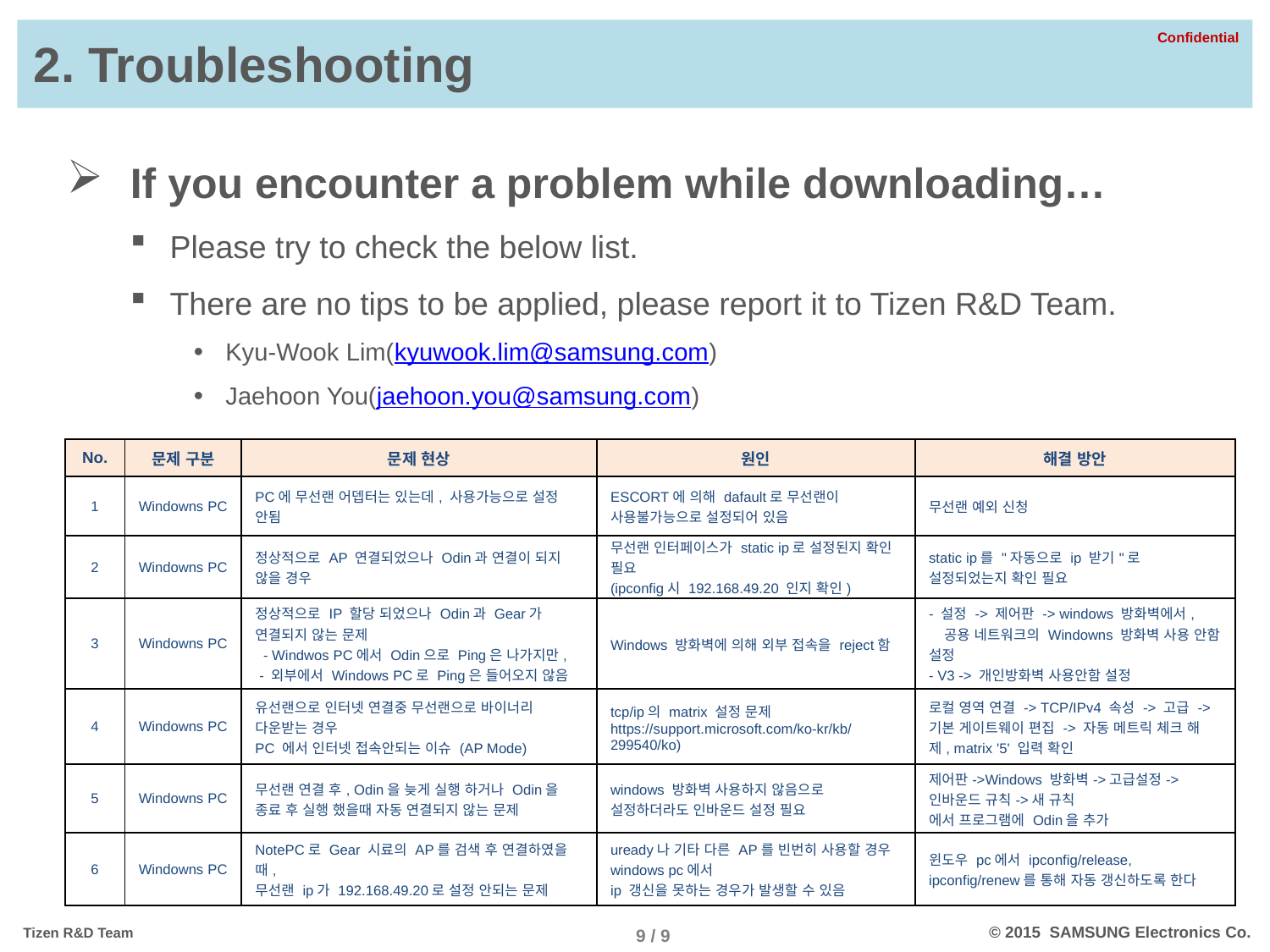

# 2. Troubleshooting
If you encounter a problem while downloading…
Please try to check the below list.
There are no tips to be applied, please report it to Tizen R&D Team.
Kyu-Wook Lim(kyuwook.lim@samsung.com)
Jaehoon You(jaehoon.you@samsung.com)
| No. | 문제 구분 | 문제 현상 | 원인 | 해결 방안 |
| --- | --- | --- | --- | --- |
| 1 | Windowns PC | PC에 무선랜 어뎁터는 있는데, 사용가능으로 설정 안됨 | ESCORT에 의해 dafault로 무선랜이 사용불가능으로 설정되어 있음 | 무선랜 예외 신청 |
| 2 | Windowns PC | 정상적으로 AP 연결되었으나 Odin과 연결이 되지 않을 경우 | 무선랜 인터페이스가 static ip로 설정된지 확인 필요 (ipconfig시 192.168.49.20 인지 확인) | static ip를 "자동으로 ip 받기"로 설정되었는지 확인 필요 |
| 3 | Windowns PC | 정상적으로 IP 할당 되었으나 Odin과 Gear가 연결되지 않는 문제 - Windwos PC에서 Odin으로 Ping은 나가지만, - 외부에서 Windows PC로 Ping은 들어오지 않음 | Windows 방화벽에 의해 외부 접속을 reject함 | - 설정 -> 제어판 -> windows 방화벽에서, 공용 네트워크의 Windowns 방화벽 사용 안함 설정 - V3 -> 개인방화벽 사용안함 설정 |
| 4 | Windowns PC | 유선랜으로 인터넷 연결중 무선랜으로 바이너리 다운받는 경우 PC 에서 인터넷 접속안되는 이슈 (AP Mode) | tcp/ip의 matrix 설정 문제 https://support.microsoft.com/ko-kr/kb/299540/ko) | 로컬 영역 연결 -> TCP/IPv4 속성 -> 고급 -> 기본 게이트웨이 편집 -> 자동 메트릭 체크 해제, matrix '5' 입력 확인 |
| 5 | Windowns PC | 무선랜 연결 후, Odin을 늦게 실행 하거나 Odin을 종료 후 실행 했을때 자동 연결되지 않는 문제 | windows 방화벽 사용하지 않음으로 설정하더라도 인바운드 설정 필요 | 제어판->Windows 방화벽->고급설정->인바운드 규칙->새 규칙 에서 프로그램에 Odin을 추가 |
| 6 | Windowns PC | NotePC로 Gear 시료의 AP를 검색 후 연결하였을 때, 무선랜 ip가 192.168.49.20로 설정 안되는 문제 | uready나 기타 다른 AP를 빈번히 사용할 경우 windows pc에서 ip 갱신을 못하는 경우가 발생할 수 있음 | 윈도우 pc에서 ipconfig/release, ipconfig/renew를 통해 자동 갱신하도록 한다 |